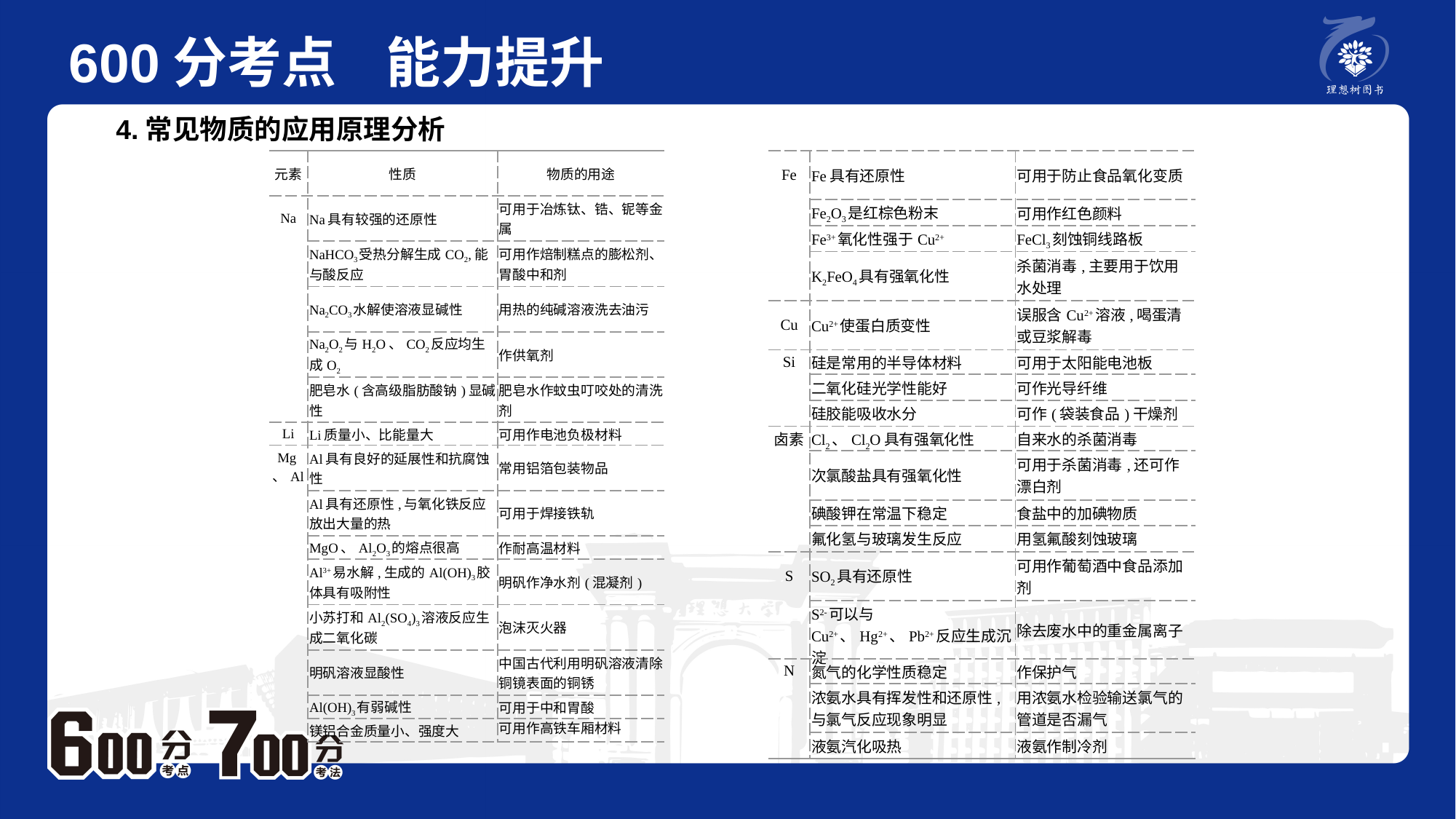

600分考点    能力提升
　               例题P2
4.常见物质的应用原理分析
| 元素 | 性质 | 物质的用途 |
| --- | --- | --- |
| Na | Na具有较强的还原性 | 可用于冶炼钛、锆、铌等金属 |
|  | NaHCO3受热分解生成CO2,能与酸反应 | 可用作焙制糕点的膨松剂、胃酸中和剂 |
|  | Na2CO3水解使溶液显碱性 | 用热的纯碱溶液洗去油污 |
|  | Na2O2与H2O、CO2反应均生成O2 | 作供氧剂 |
|  | 肥皂水(含高级脂肪酸钠)显碱性 | 肥皂水作蚊虫叮咬处的清洗剂 |
| Li | Li质量小、比能量大 | 可用作电池负极材料 |
| Mg、Al | Al具有良好的延展性和抗腐蚀性 | 常用铝箔包装物品 |
|  | Al具有还原性,与氧化铁反应放出大量的热 | 可用于焊接铁轨 |
|  | MgO、Al2O3的熔点很高 | 作耐高温材料 |
|  | Al3+易水解,生成的Al(OH)3胶体具有吸附性 | 明矾作净水剂(混凝剂) |
|  | 小苏打和Al2(SO4)3溶液反应生成二氧化碳 | 泡沫灭火器 |
|  | 明矾溶液显酸性 | 中国古代利用明矾溶液清除铜镜表面的铜锈 |
|  | Al(OH)3有弱碱性 | 可用于中和胃酸 |
|  | 镁铝合金质量小、强度大 | 可用作高铁车厢材料 |
| Fe | Fe具有还原性 | 可用于防止食品氧化变质 |
| --- | --- | --- |
|  | Fe2O3是红棕色粉末 | 可用作红色颜料 |
|  | Fe3+氧化性强于Cu2+ | FeCl3刻蚀铜线路板 |
|  | K2FeO4具有强氧化性 | 杀菌消毒,主要用于饮用水处理 |
| Cu | Cu2+使蛋白质变性 | 误服含Cu2+溶液,喝蛋清或豆浆解毒 |
| Si | 硅是常用的半导体材料 | 可用于太阳能电池板 |
|  | 二氧化硅光学性能好 | 可作光导纤维 |
|  | 硅胶能吸收水分 | 可作(袋装食品)干燥剂 |
| 卤素 | Cl2、Cl2O具有强氧化性 | 自来水的杀菌消毒 |
|  | 次氯酸盐具有强氧化性 | 可用于杀菌消毒,还可作漂白剂 |
|  | 碘酸钾在常温下稳定 | 食盐中的加碘物质 |
|  | 氟化氢与玻璃发生反应 | 用氢氟酸刻蚀玻璃 |
| S | SO2具有还原性 | 可用作葡萄酒中食品添加剂 |
|  | S2-可以与Cu2+、Hg2+、Pb2+反应生成沉淀 | 除去废水中的重金属离子 |
| N | 氮气的化学性质稳定 | 作保护气 |
|  | 浓氨水具有挥发性和还原性,与氯气反应现象明显 | 用浓氨水检验输送氯气的管道是否漏气 |
|  | 液氨汽化吸热 | 液氨作制冷剂 |